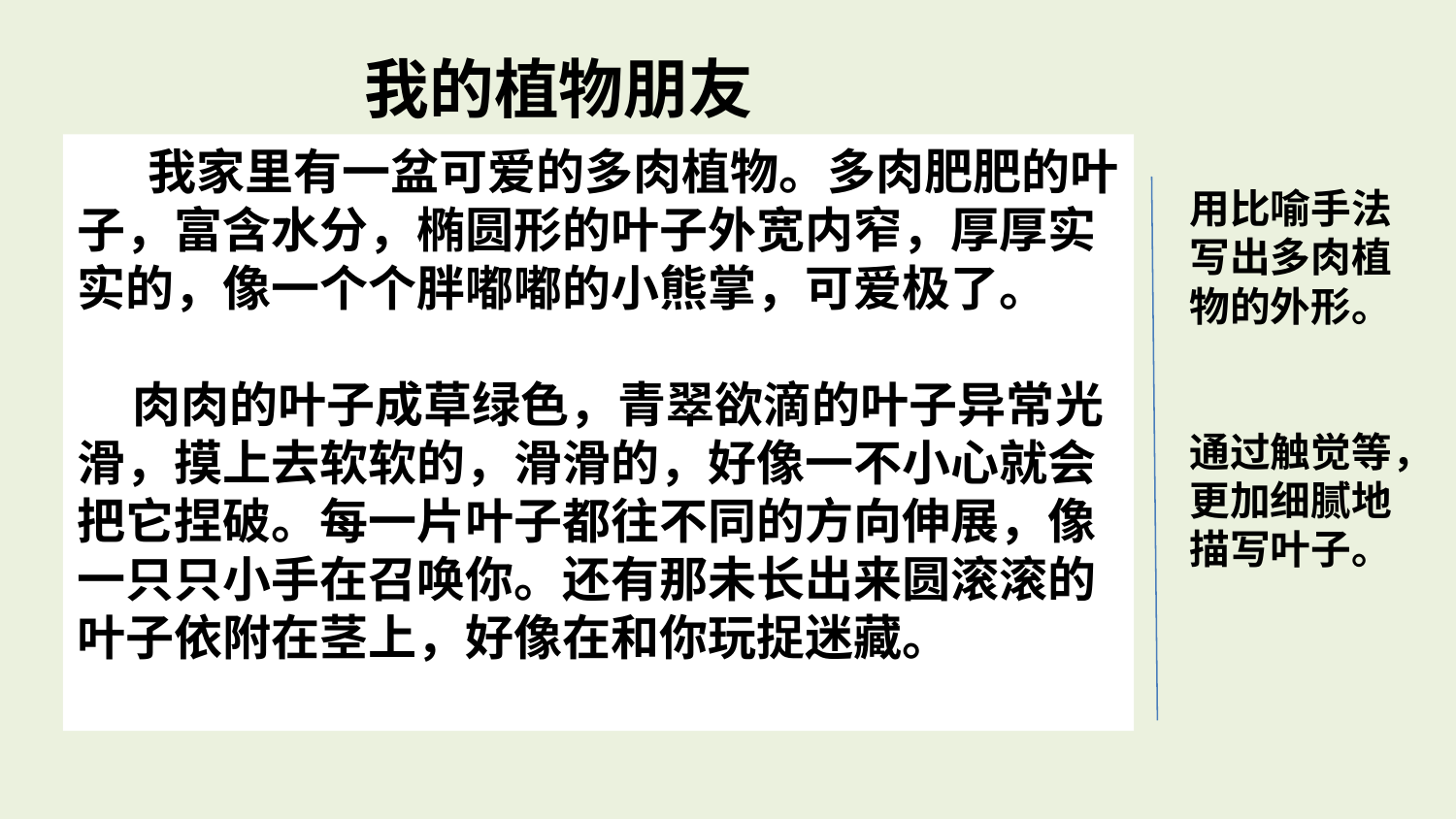

我的植物朋友
　  我家里有一盆可爱的多肉植物。多肉肥肥的叶子，富含水分，椭圆形的叶子外宽内窄，厚厚实实的，像一个个胖嘟嘟的小熊掌，可爱极了。

    肉肉的叶子成草绿色，青翠欲滴的叶子异常光滑，摸上去软软的，滑滑的，好像一不小心就会把它捏破。每一片叶子都往不同的方向伸展，像一只只小手在召唤你。还有那未长出来圆滚滚的叶子依附在茎上，好像在和你玩捉迷藏。

用比喻手法写出多肉植物的外形。

通过触觉等，更加细腻地描写叶子。